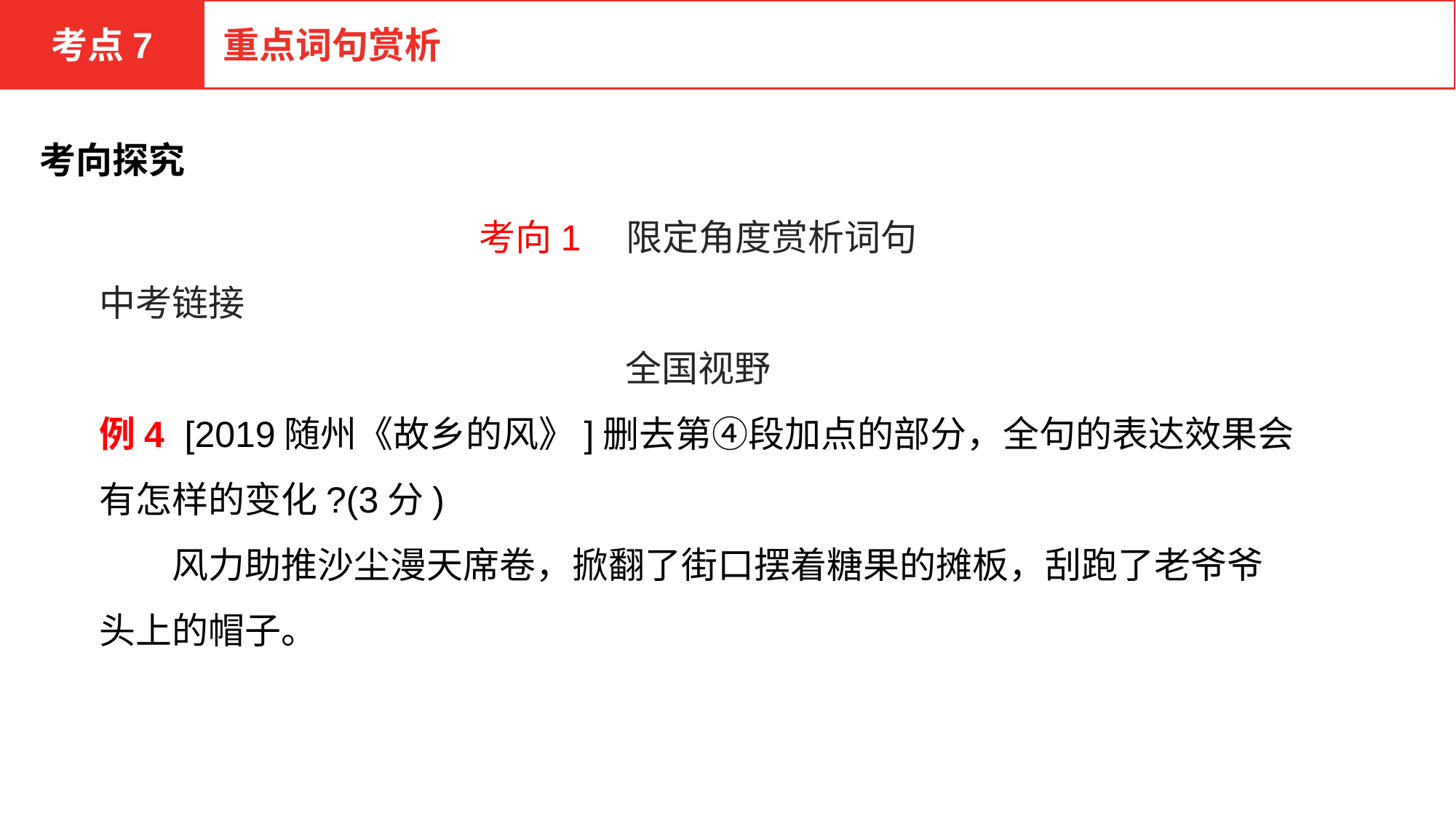

考点7
重点词句赏析
考向探究
考向1　限定角度赏析词句
中考链接
全国视野
例4  [2019随州《故乡的风》]删去第④段加点的部分，全句的表达效果会有怎样的变化?(3分)
　　风力助推沙尘漫天席卷，掀翻了街口摆着糖果的摊板，刮跑了老爷爷头上的帽子。